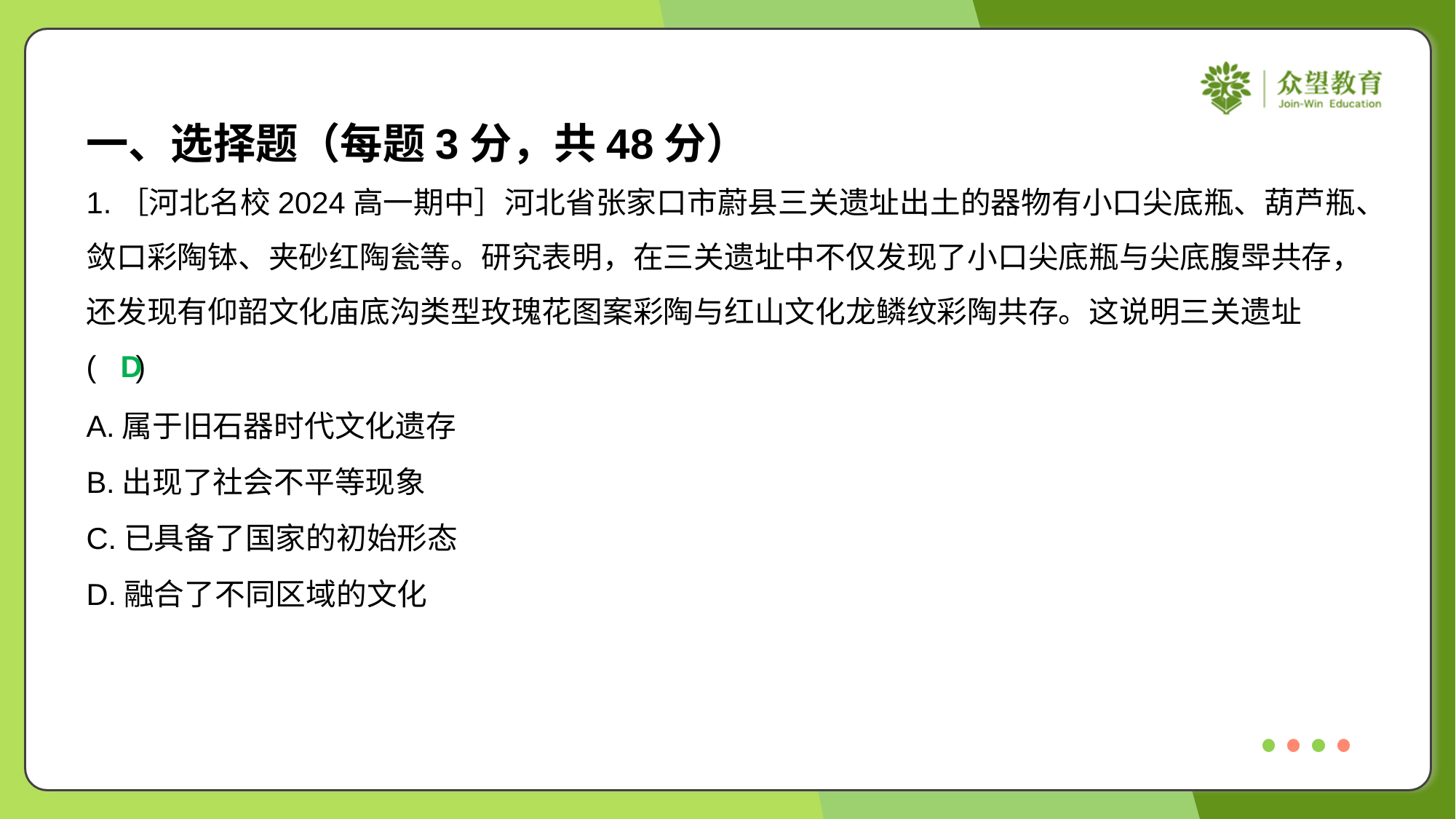

一、选择题（每题3分，共48分）
1.［河北名校2024高一期中］河北省张家口市蔚县三关遗址出土的器物有小口尖底瓶、葫芦瓶、
敛口彩陶钵、夹砂红陶瓮等。研究表明，在三关遗址中不仅发现了小口尖底瓶与尖底腹斝共存，
还发现有仰韶文化庙底沟类型玫瑰花图案彩陶与红山文化龙鳞纹彩陶共存。这说明三关遗址
(     )
D
A.属于旧石器时代文化遗存
B.出现了社会不平等现象
C.已具备了国家的初始形态
D.融合了不同区域的文化